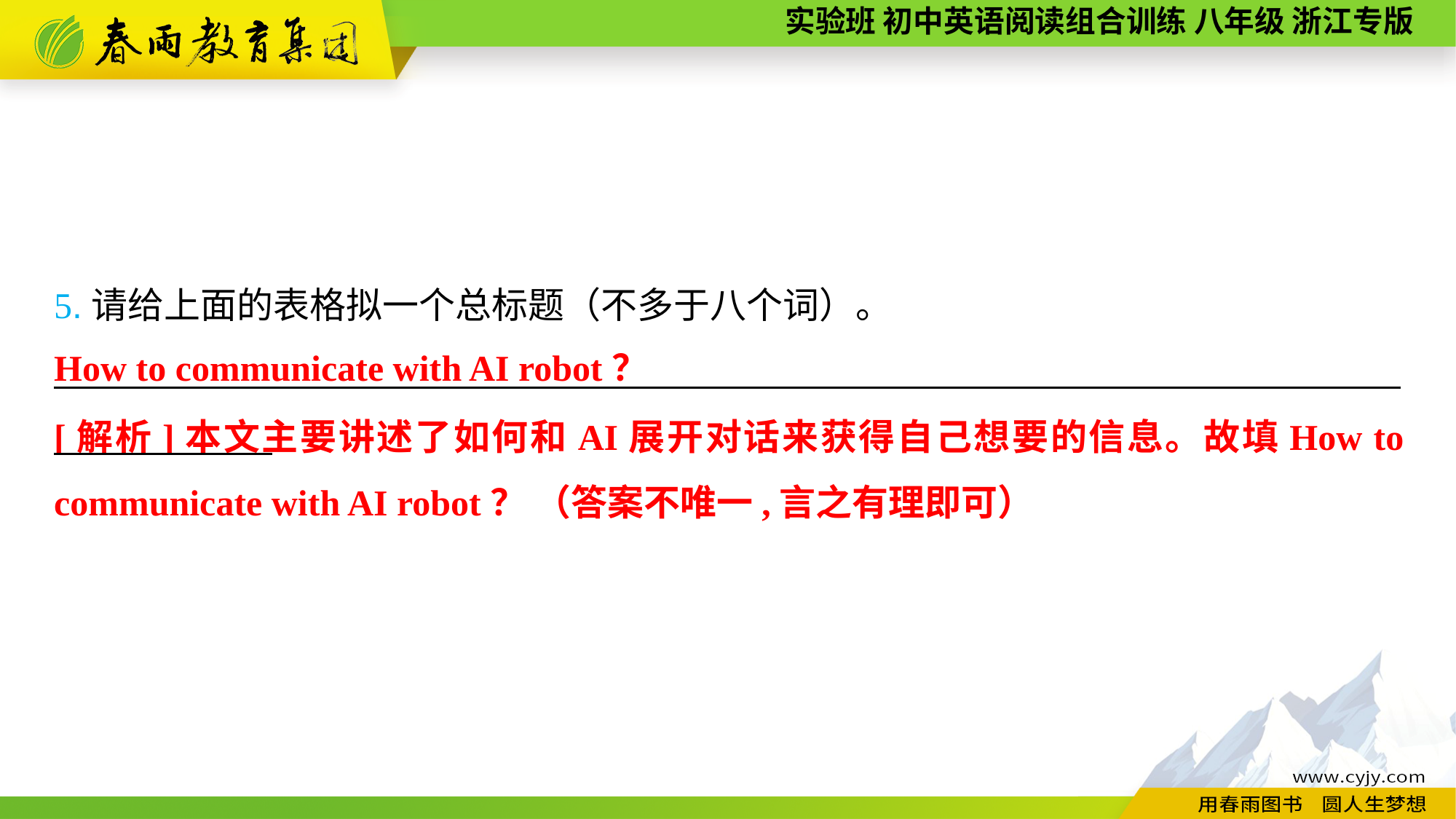

5.请给上面的表格拟一个总标题（不多于八个词）。
__________________________________________________________________________
How to communicate with AI robot？
[解析]本文主要讲述了如何和AI展开对话来获得自己想要的信息。故填How to communicate with AI robot？ （答案不唯一,言之有理即可）